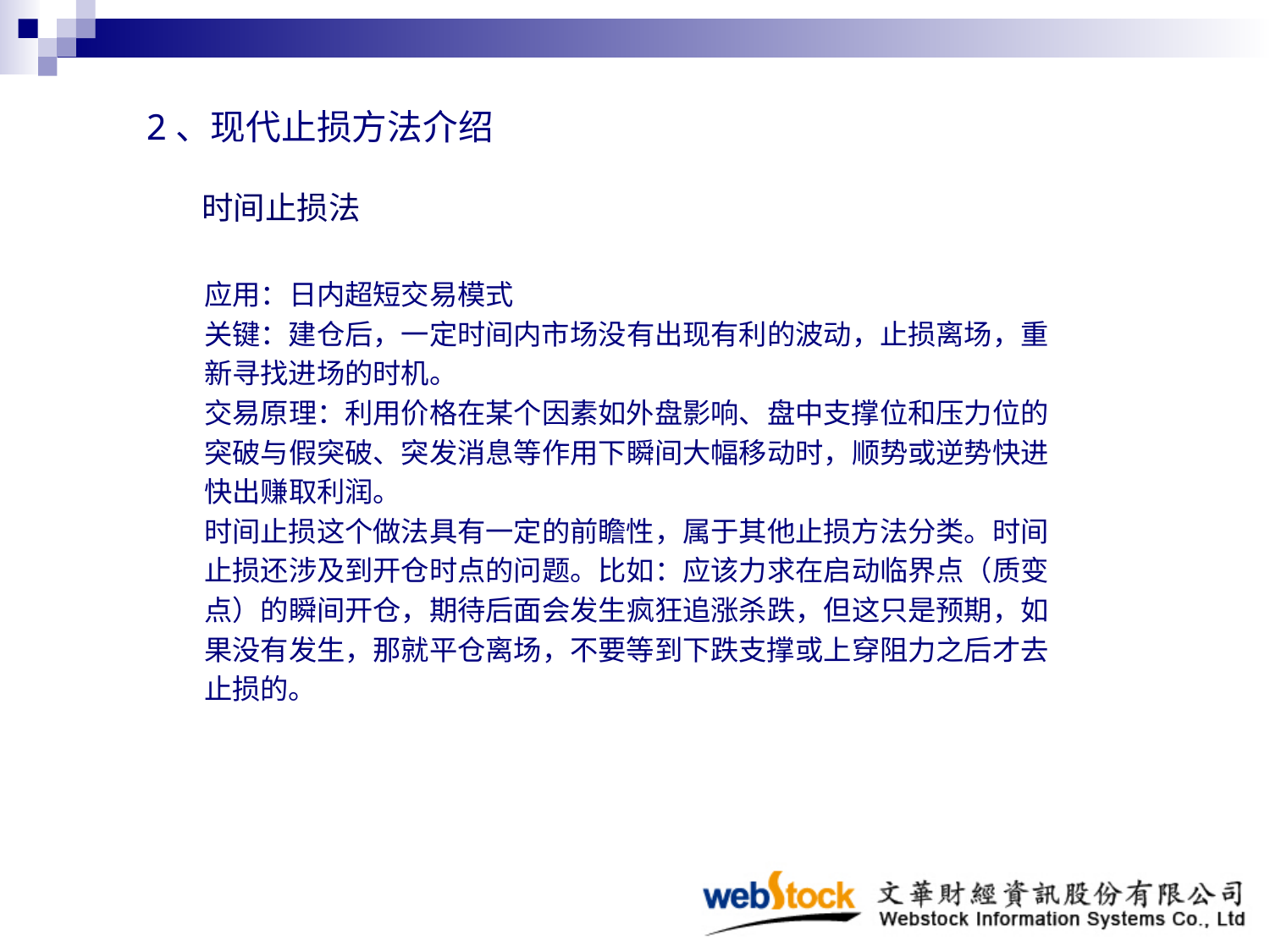

2、现代止损方法介绍
# 时间止损法
应用：日内超短交易模式
关键：建仓后，一定时间内市场没有出现有利的波动，止损离场，重
新寻找进场的时机。
交易原理：利用价格在某个因素如外盘影响、盘中支撑位和压力位的
突破与假突破、突发消息等作用下瞬间大幅移动时，顺势或逆势快进
快出赚取利润。
时间止损这个做法具有一定的前瞻性，属于其他止损方法分类。时间
止损还涉及到开仓时点的问题。比如：应该力求在启动临界点（质变
点）的瞬间开仓，期待后面会发生疯狂追涨杀跌，但这只是预期，如
果没有发生，那就平仓离场，不要等到下跌支撑或上穿阻力之后才去
止损的。